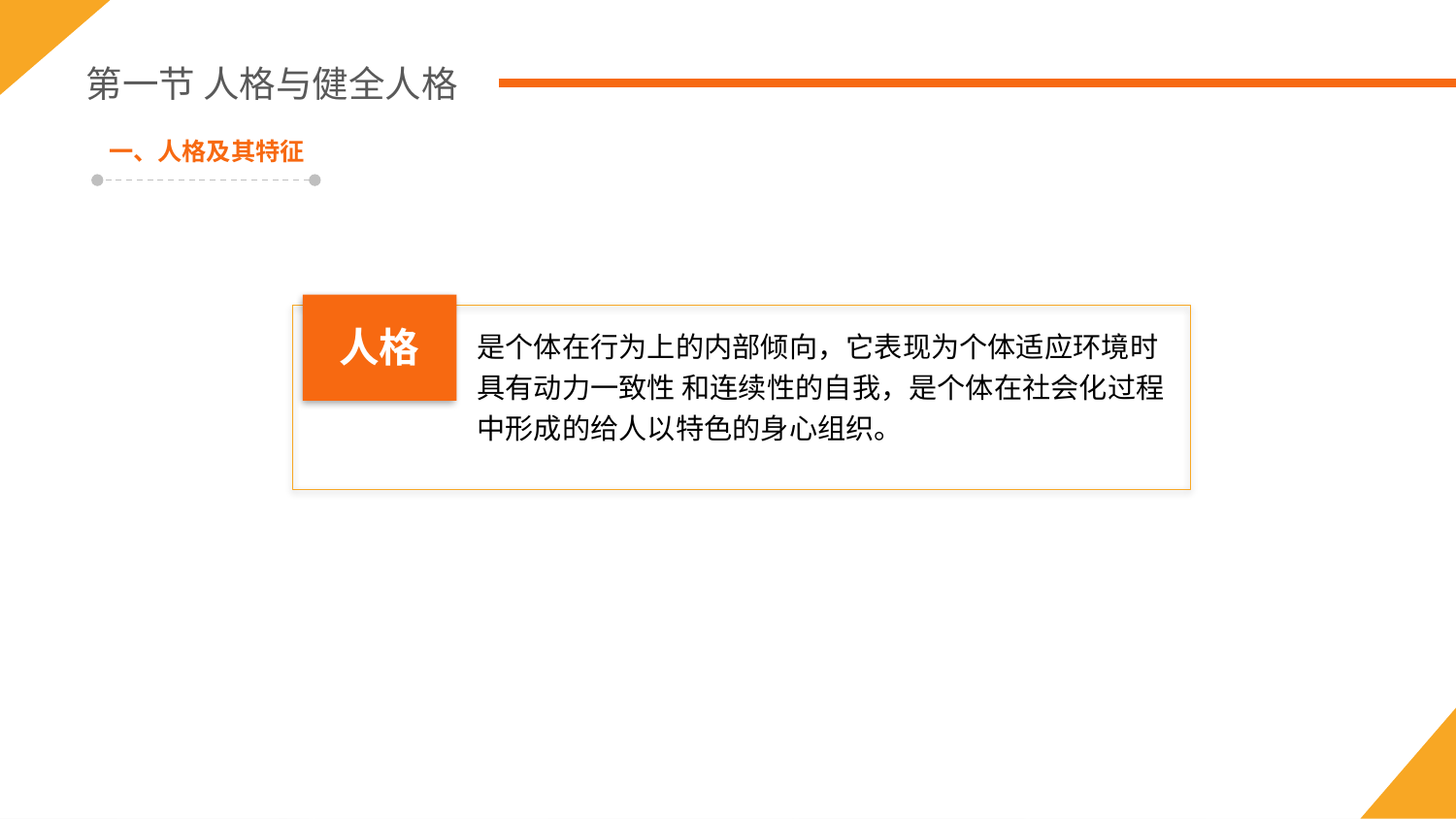

第一节 人格与健全人格
一、人格及其特征

是个体在行为上的内部倾向，它表现为个体适应环境时具有动力一致性 和连续性的自我，是个体在社会化过程中形成的给人以特色的身心组织。
人格